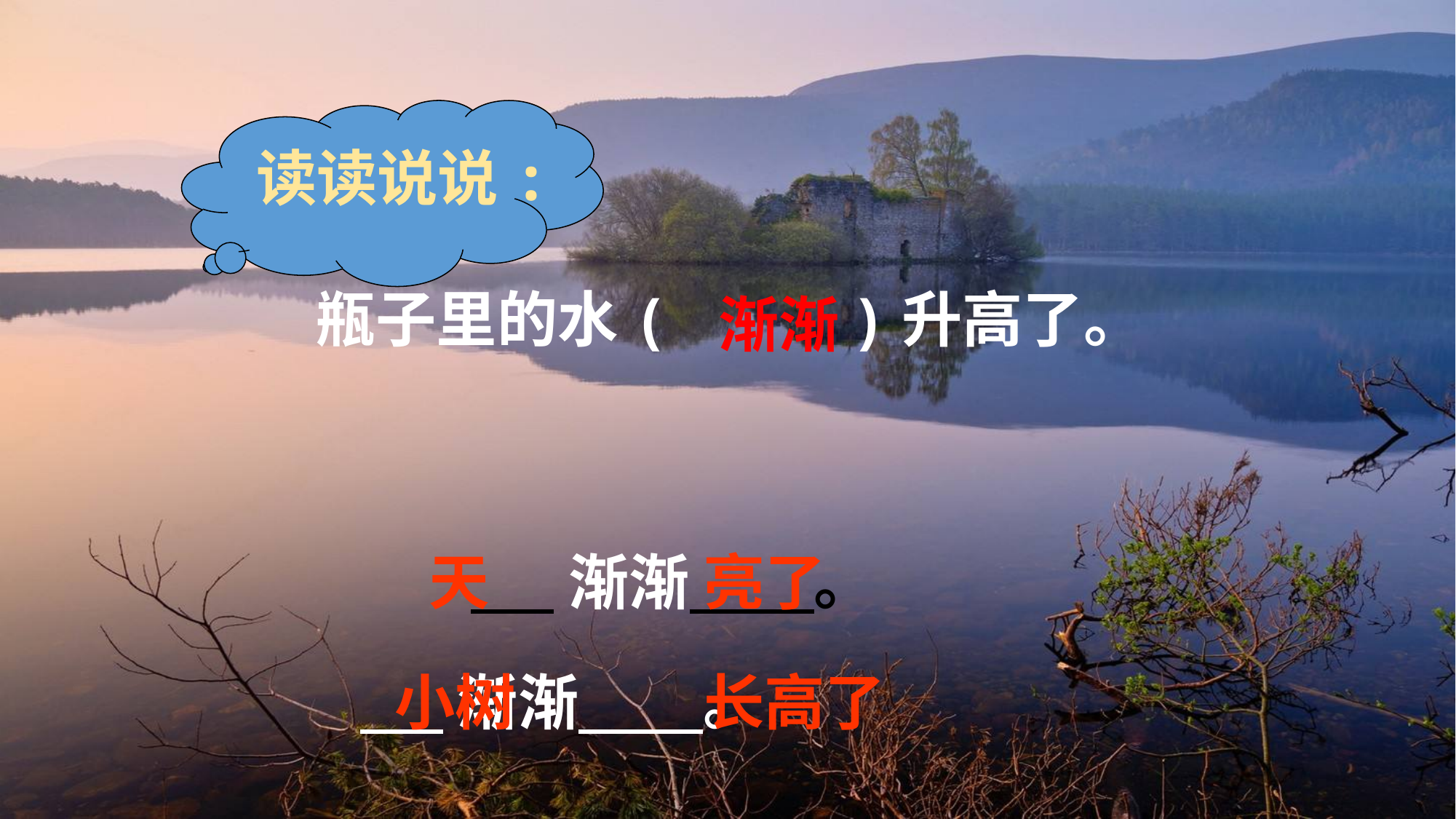

读读说说:

   瓶子里的水(     )升高了。
渐渐
      渐渐         。
天
亮了
      渐渐         。
小树
长高了